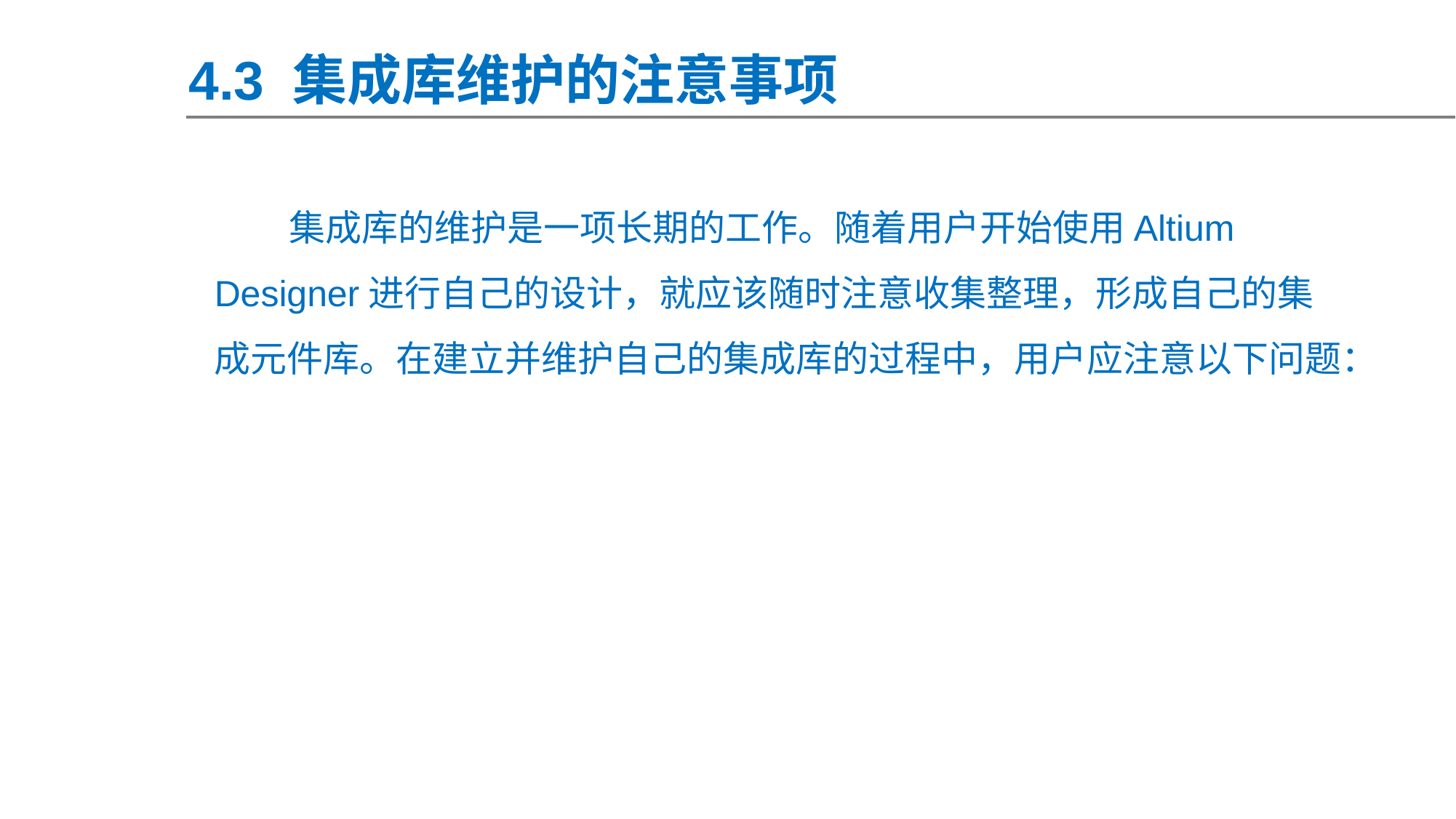

4.3 集成库维护的注意事项
集成库的维护是一项长期的工作。随着用户开始使用Altium Designer进行自己的设计，就应该随时注意收集整理，形成自己的集成元件库。在建立并维护自己的集成库的过程中，用户应注意以下问题：